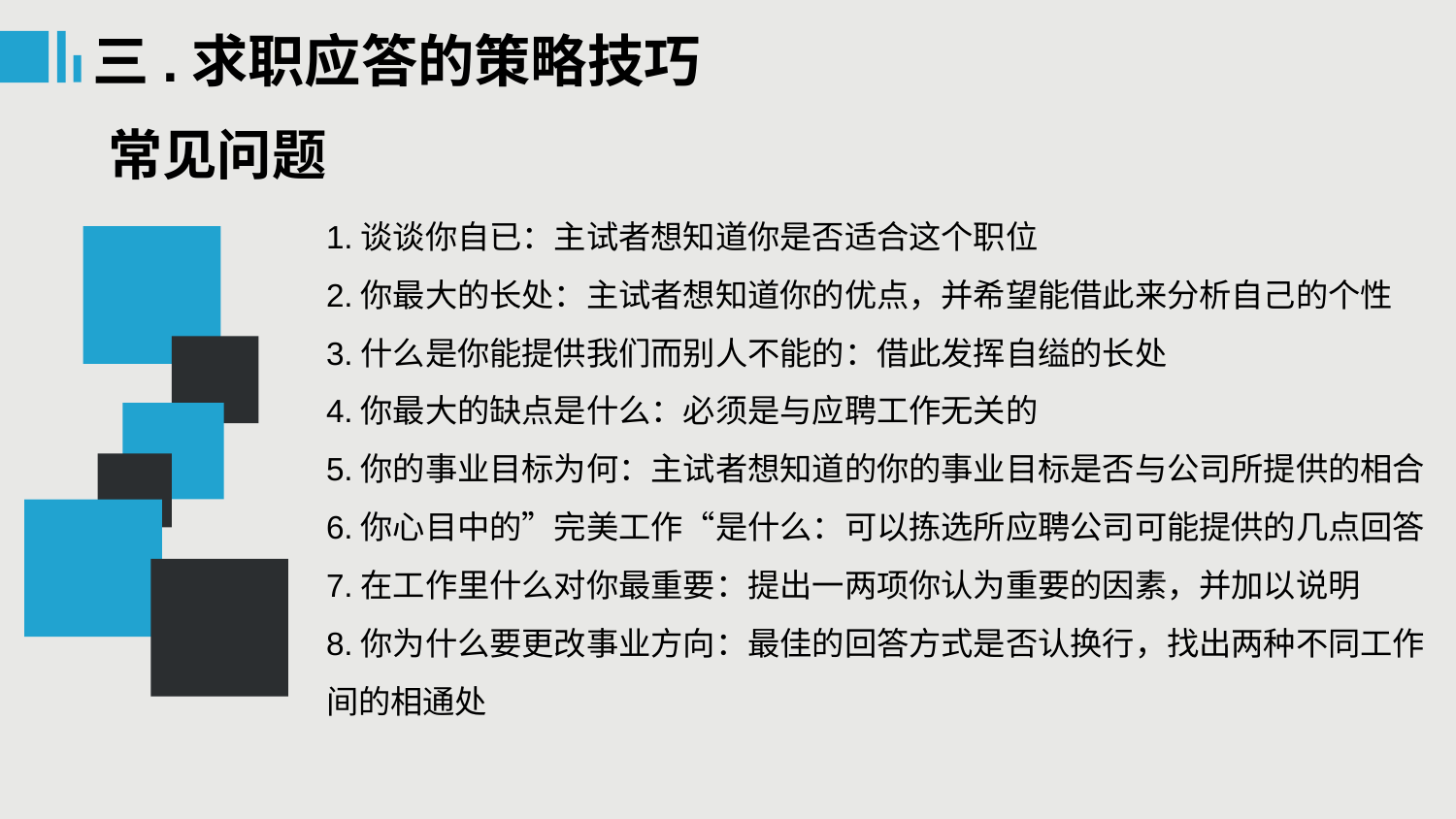

三.求职应答的策略技巧

常见问题
1.谈谈你自已：主试者想知道你是否适合这个职位
2.你最大的长处：主试者想知道你的优点，并希望能借此来分析自己的个性
3.什么是你能提供我们而别人不能的：借此发挥自缢的长处
4.你最大的缺点是什么：必须是与应聘工作无关的
5.你的事业目标为何：主试者想知道的你的事业目标是否与公司所提供的相合
6.你心目中的”完美工作“是什么：可以拣选所应聘公司可能提供的几点回答
7.在工作里什么对你最重要：提出一两项你认为重要的因素，并加以说明
8.你为什么要更改事业方向：最佳的回答方式是否认换行，找出两种不同工作间的相通处